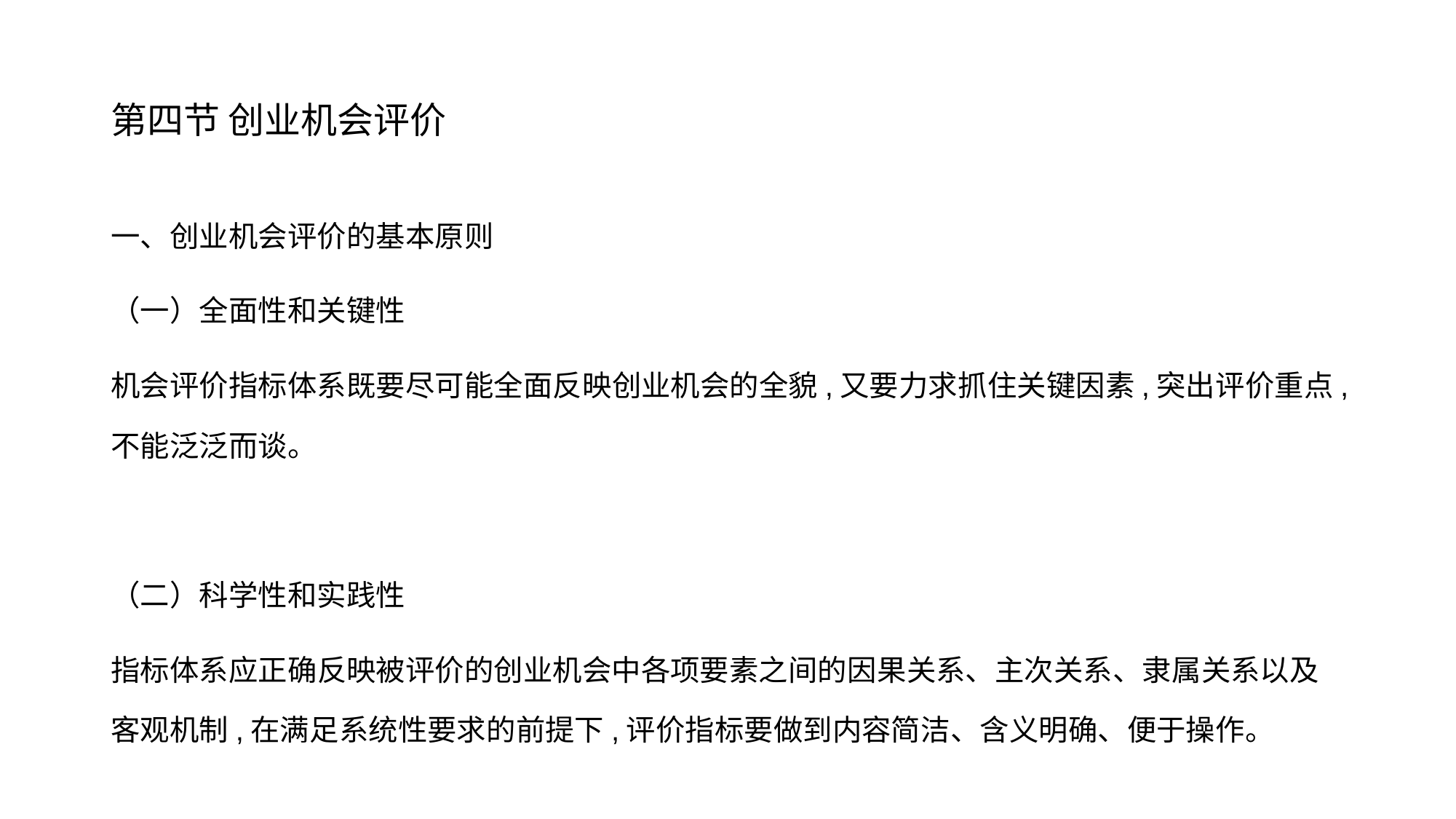

# 第四节 创业机会评价
一、创业机会评价的基本原则
（一）全面性和关键性
机会评价指标体系既要尽可能全面反映创业机会的全貌,又要力求抓住关键因素,突出评价重点,不能泛泛而谈。

（二）科学性和实践性
指标体系应正确反映被评价的创业机会中各项要素之间的因果关系、主次关系、隶属关系以及客观机制,在满足系统性要求的前提下,评价指标要做到内容简洁、含义明确、便于操作。